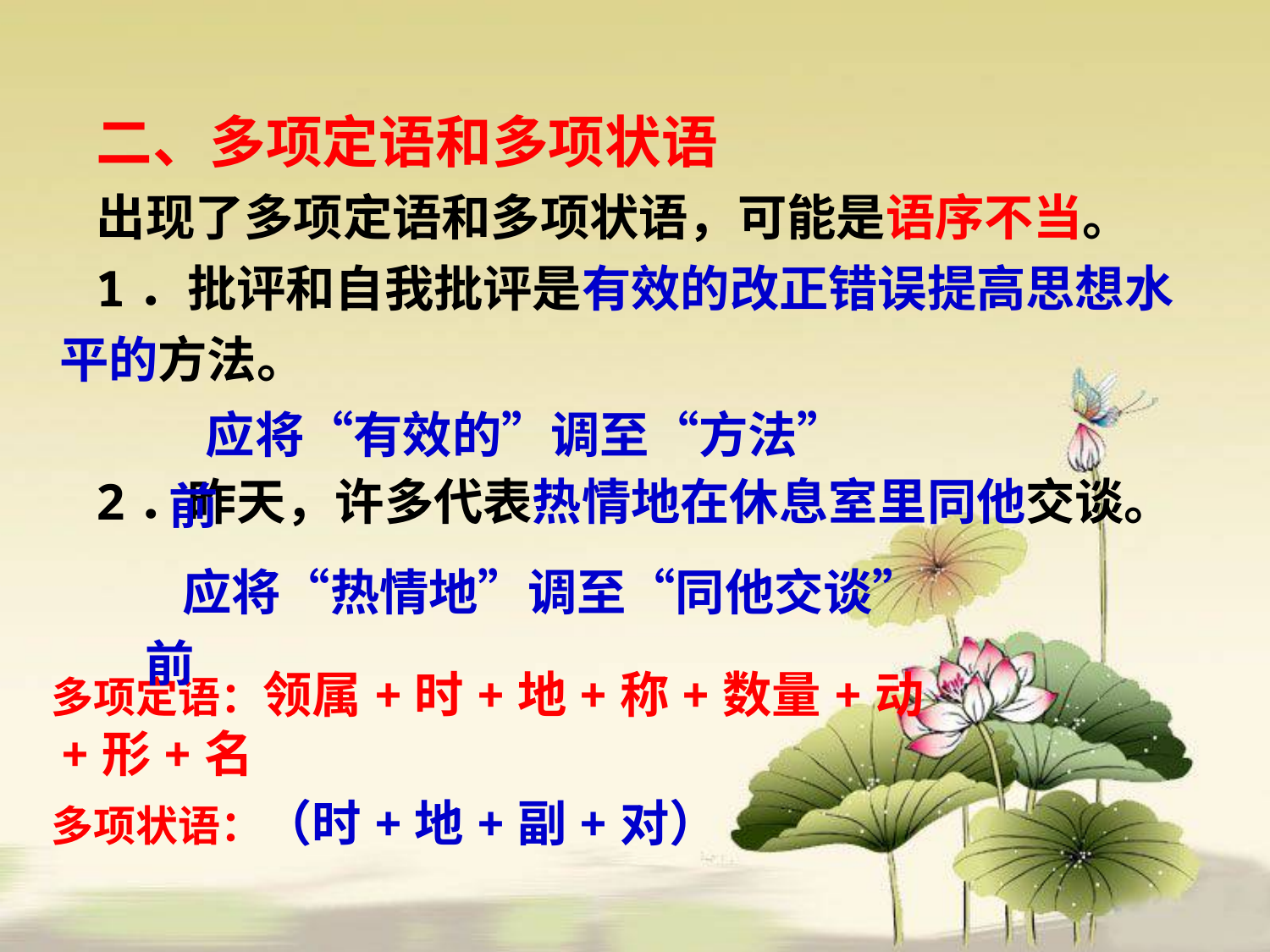

二、多项定语和多项状语
出现了多项定语和多项状语，可能是语序不当。
1．批评和自我批评是有效的改正错误提高思想水平的方法。

2．昨天，许多代表热情地在休息室里同他交谈。
应将“有效的”调至“方法”前
应将“热情地”调至“同他交谈”前
   多项定语：领属+时+地+称+数量+动+形+名
   多项状语：（时+地+副+对）